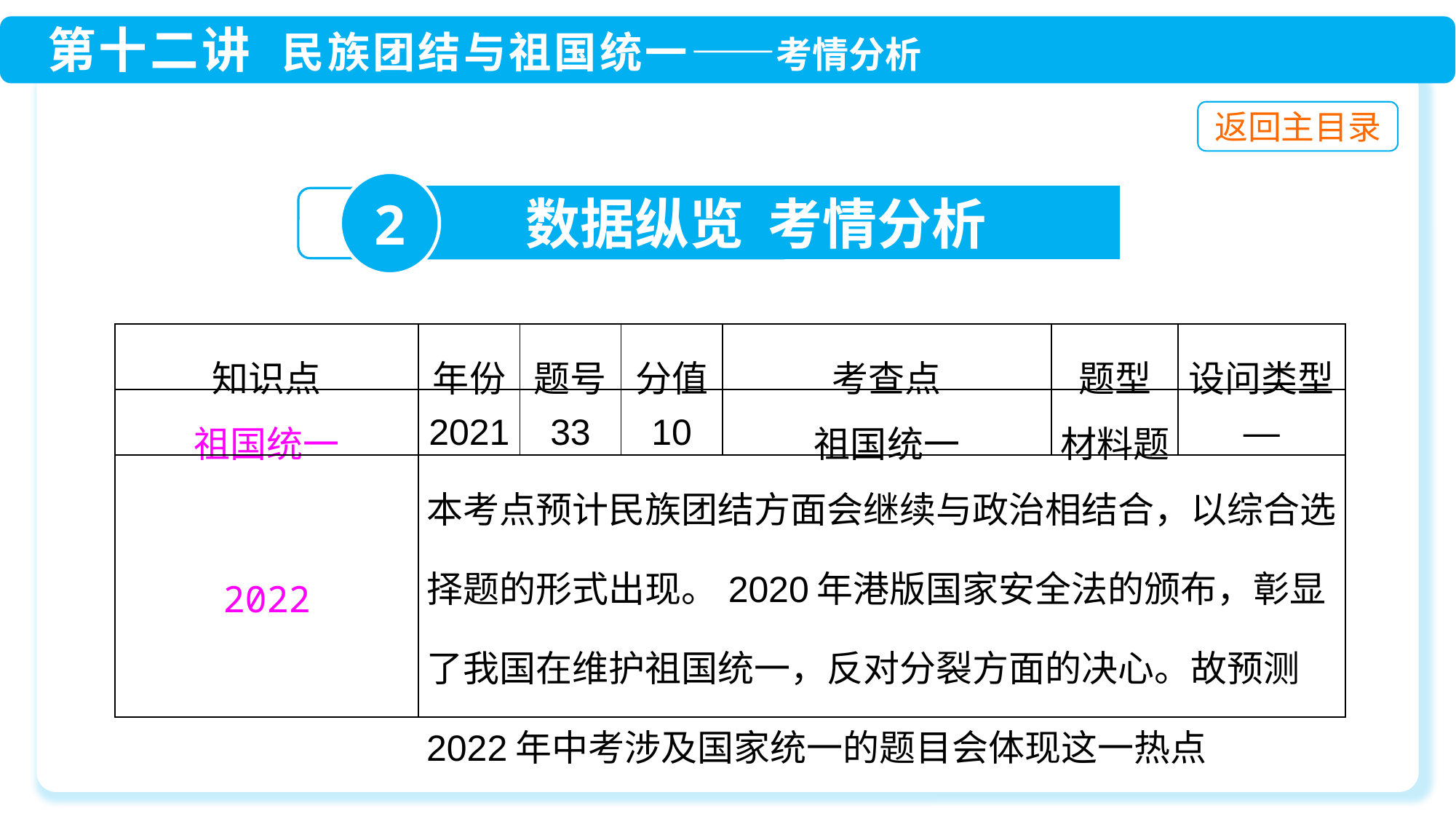

2
数据纵览  考情分析

| 知识点 | 年份 | 题号 | 分值 | 考查点 | 题型 | 设问类型 |
| --- | --- | --- | --- | --- | --- | --- |
| 祖国统一 | 2021 | 33 | 10 | 祖国统一 | 材料题 | — |
| 2022 | 本考点预计民族团结方面会继续与政治相结合，以综合选择题的形式出现。2020年港版国家安全法的颁布，彰显了我国在维护祖国统一，反对分裂方面的决心。故预测2022年中考涉及国家统一的题目会体现这一热点 |  |  |  |  |  |